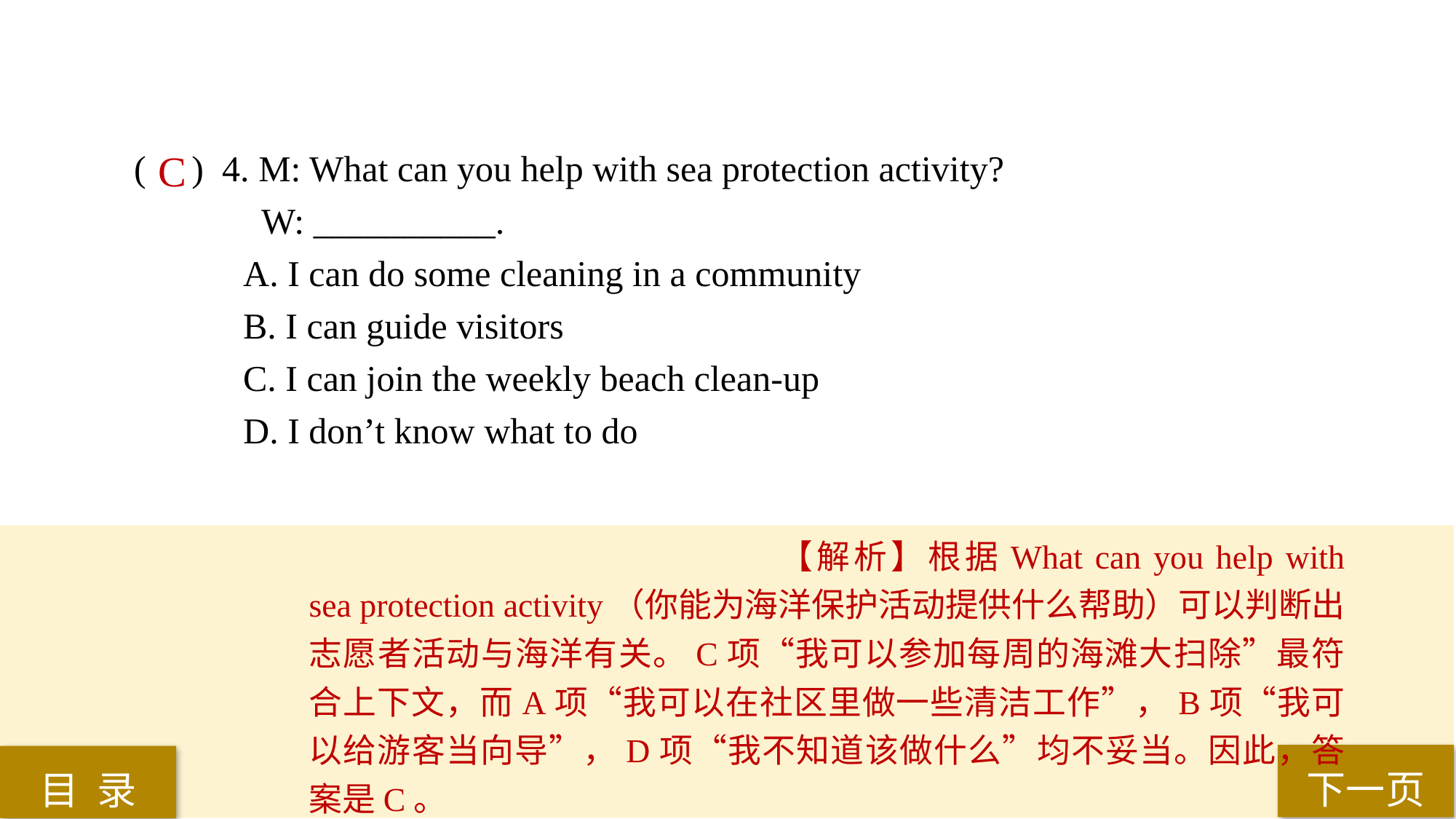

(     )  4. M: What can you help with sea protection activity?
  W: __________.
A. I can do some cleaning in a community
B. I can guide visitors
C. I can join the weekly beach clean-up
D. I don’t know what to do
C
【解析】根据What can you help with sea protection activity（你能为海洋保护活动提供什么帮助）可以判断出志愿者活动与海洋有关。C项“我可以参加每周的海滩大扫除”最符合上下文，而A项“我可以在社区里做一些清洁工作”，B项“我可以给游客当向导”，D项“我不知道该做什么”均不妥当。因此，答案是C。